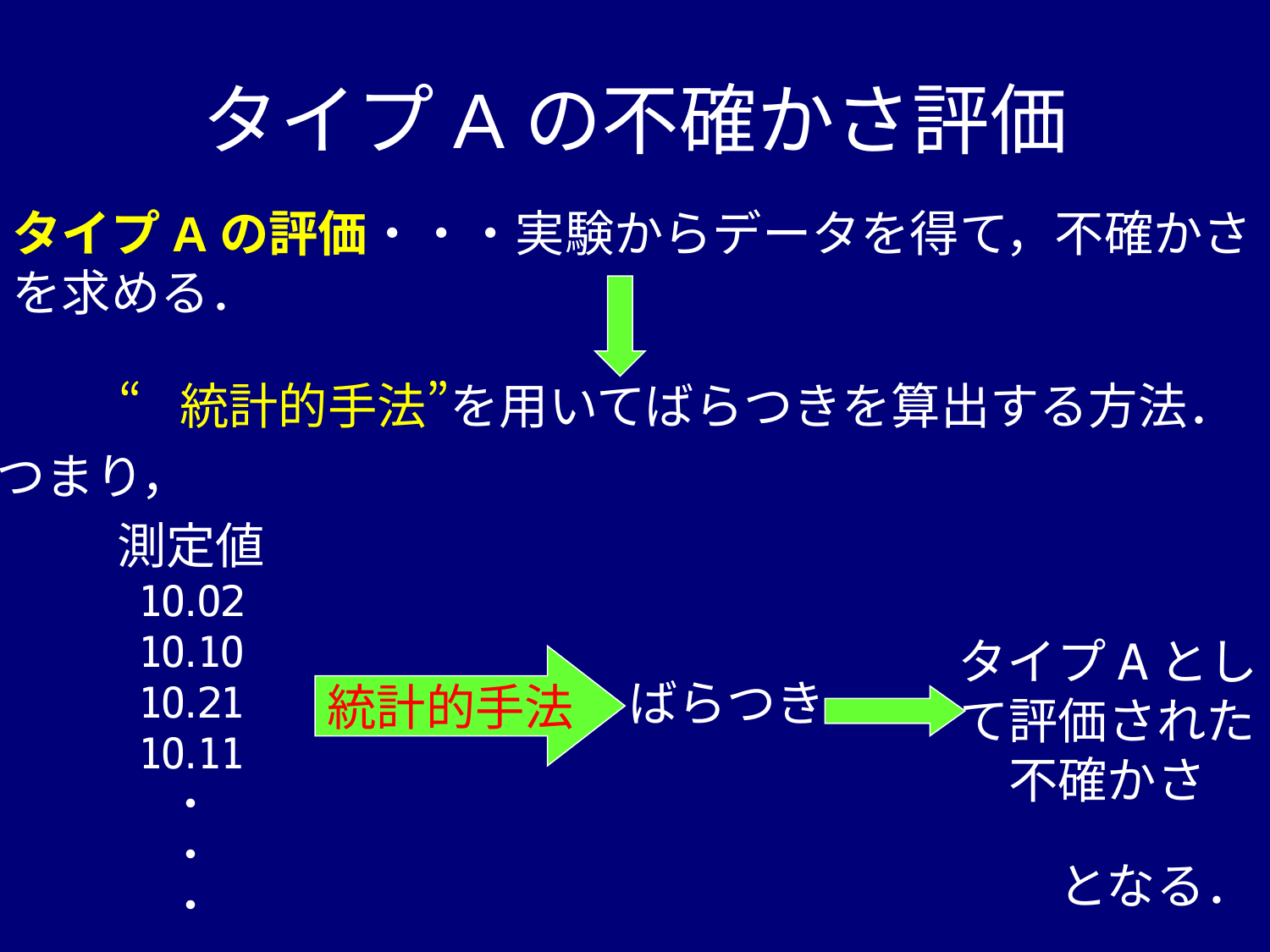

# タイプAの不確かさ評価
タイプAの評価・・・実験からデータを得て，不確かさを求める．

“統計的手法”を用いてばらつきを算出する方法．
つまり，
測定値
10.02
10.10
10.21
10.11
・
・
・
タイプAとして評価された
不確かさ
統計的手法
ばらつき

となる．